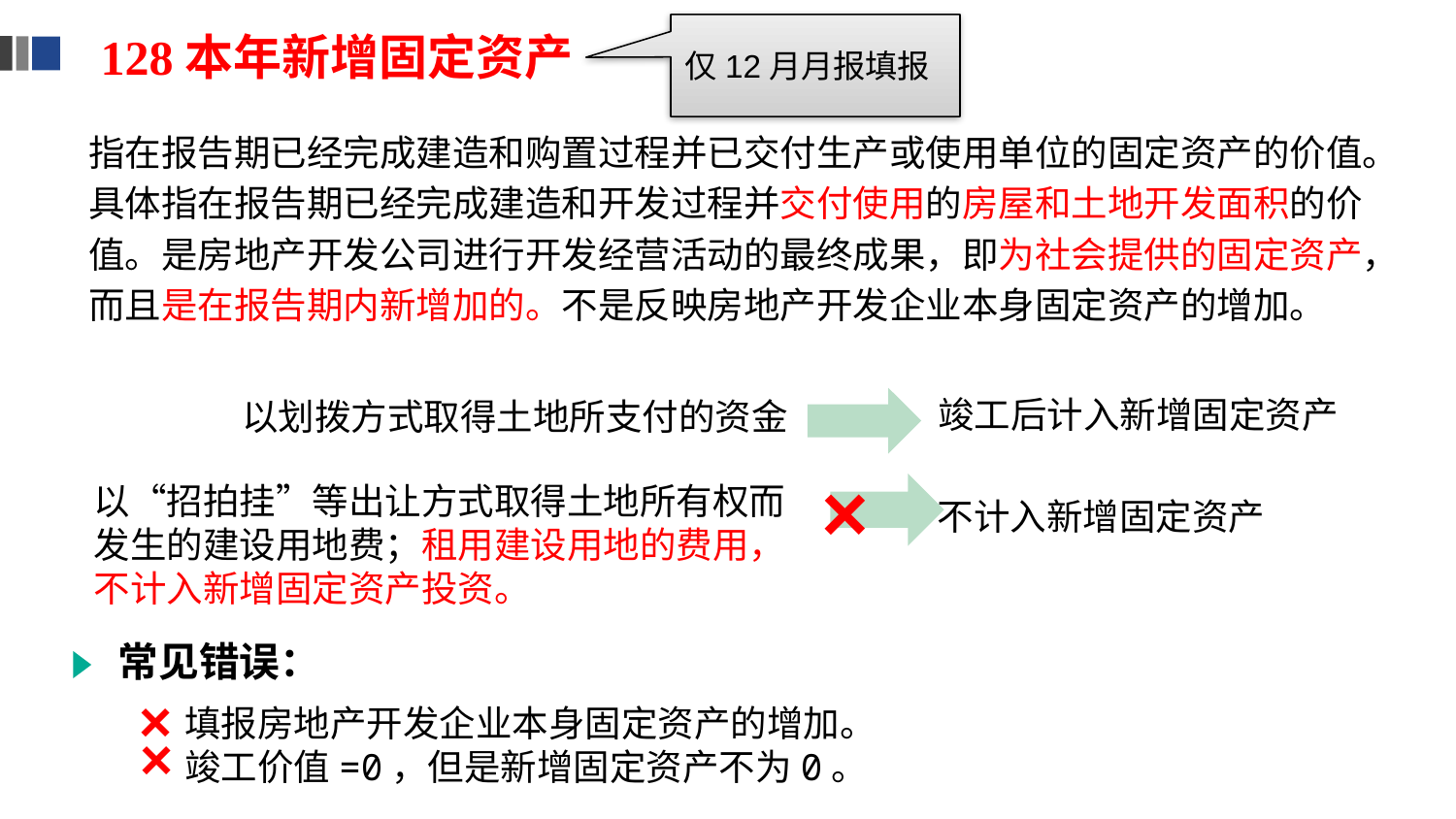

128本年新增固定资产

仅12月月报填报
指在报告期已经完成建造和购置过程并已交付生产或使用单位的固定资产的价值。具体指在报告期已经完成建造和开发过程并交付使用的房屋和土地开发面积的价值。是房地产开发公司进行开发经营活动的最终成果，即为社会提供的固定资产，而且是在报告期内新增加的。不是反映房地产开发企业本身固定资产的增加。

竣工后计入新增固定资产
以划拨方式取得土地所支付的资金

×
以“招拍挂”等出让方式取得土地所有权而发生的建设用地费；租用建设用地的费用，不计入新增固定资产投资。
不计入新增固定资产
常见错误：
填报房地产开发企业本身固定资产的增加。
竣工价值=0，但是新增固定资产不为0。

×
×